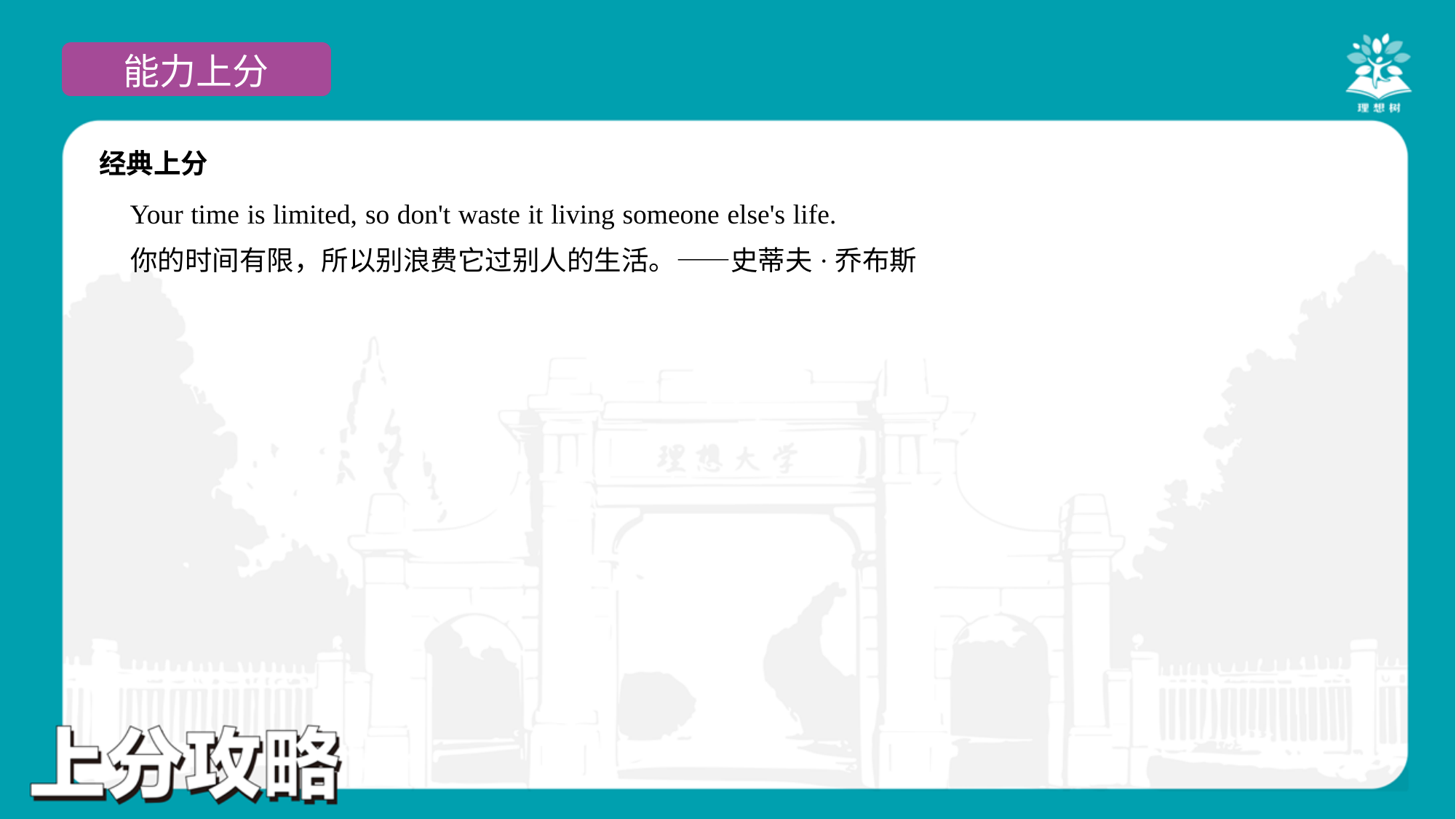

经典上分
    Your time is limited, so don't waste it living someone else's life.
    你的时间有限，所以别浪费它过别人的生活。——史蒂夫·乔布斯